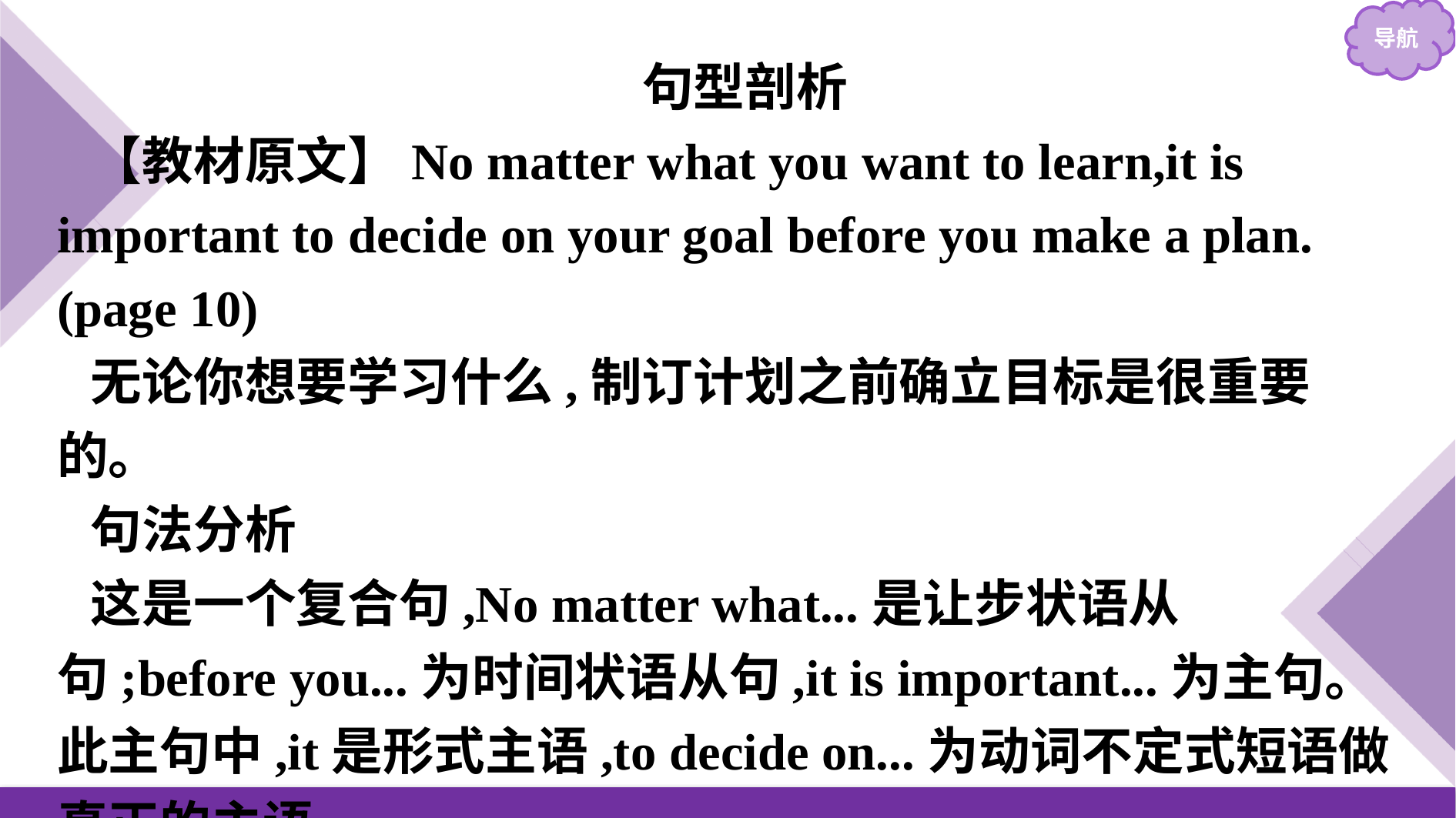

句型剖析
【教材原文】No matter what you want to learn,it is important to decide on your goal before you make a plan.(page 10)
无论你想要学习什么,制订计划之前确立目标是很重要的。
句法分析
这是一个复合句,No matter what...是让步状语从句;before you...为时间状语从句,it is important...为主句。此主句中,it是形式主语,to decide on...为动词不定式短语做真正的主语。